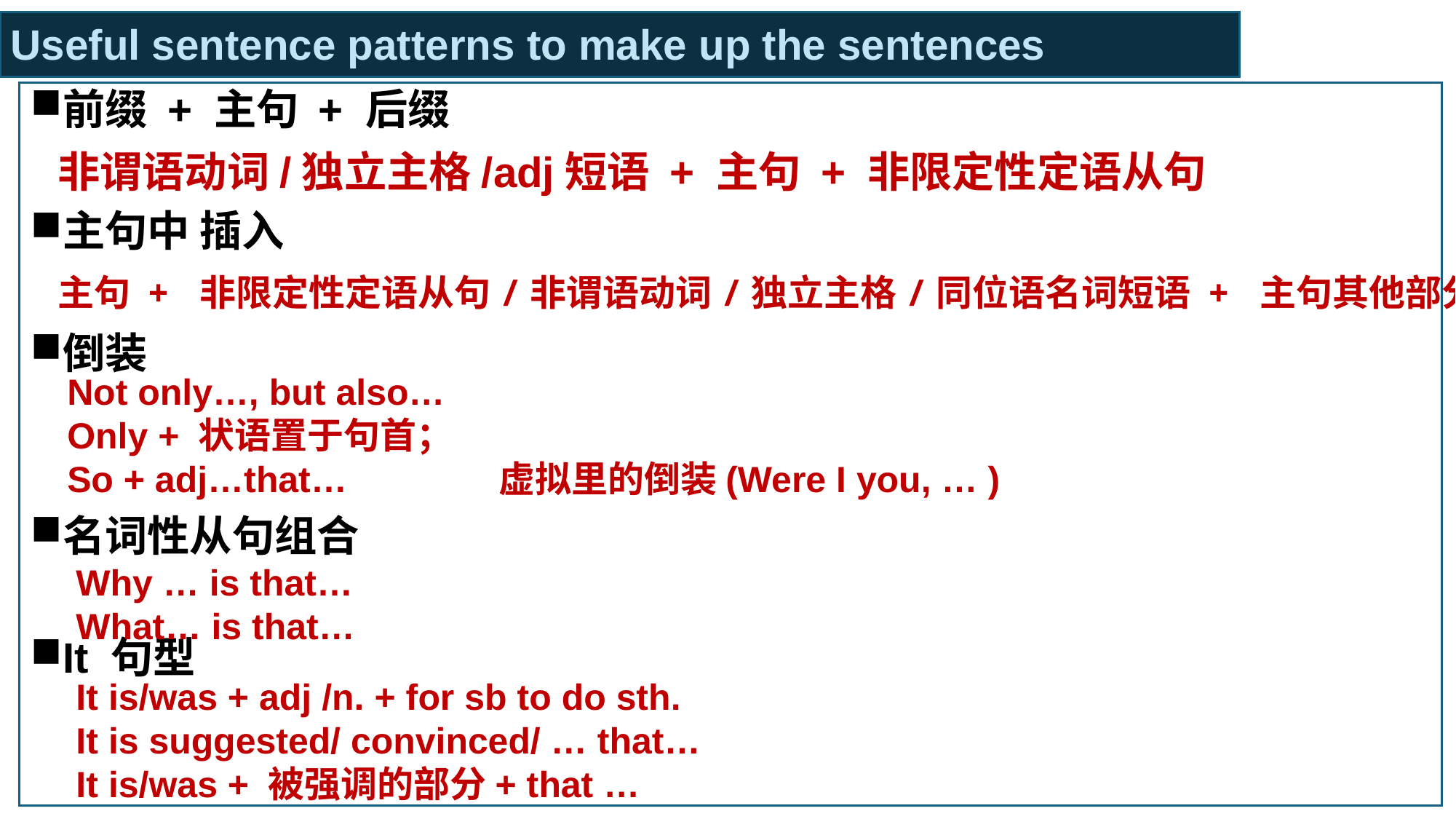

Useful sentence patterns to make up the sentences
前缀 + 主句 + 后缀

主句中 插入

倒装

名词性从句组合

It 句型

非谓语动词/独立主格/adj短语 + 主句 + 非限定性定语从句
主句 + 非限定性定语从句/非谓语动词/独立主格/同位语名词短语 + 主句其他部分
Not only…, but also…
Only + 状语置于句首；
So + adj…that…              虚拟里的倒装(Were I you, … )
Why … is that…
What… is that…
It is/was + adj /n. + for sb to do sth.
It is suggested/ convinced/ … that…
It is/was + 被强调的部分+ that …